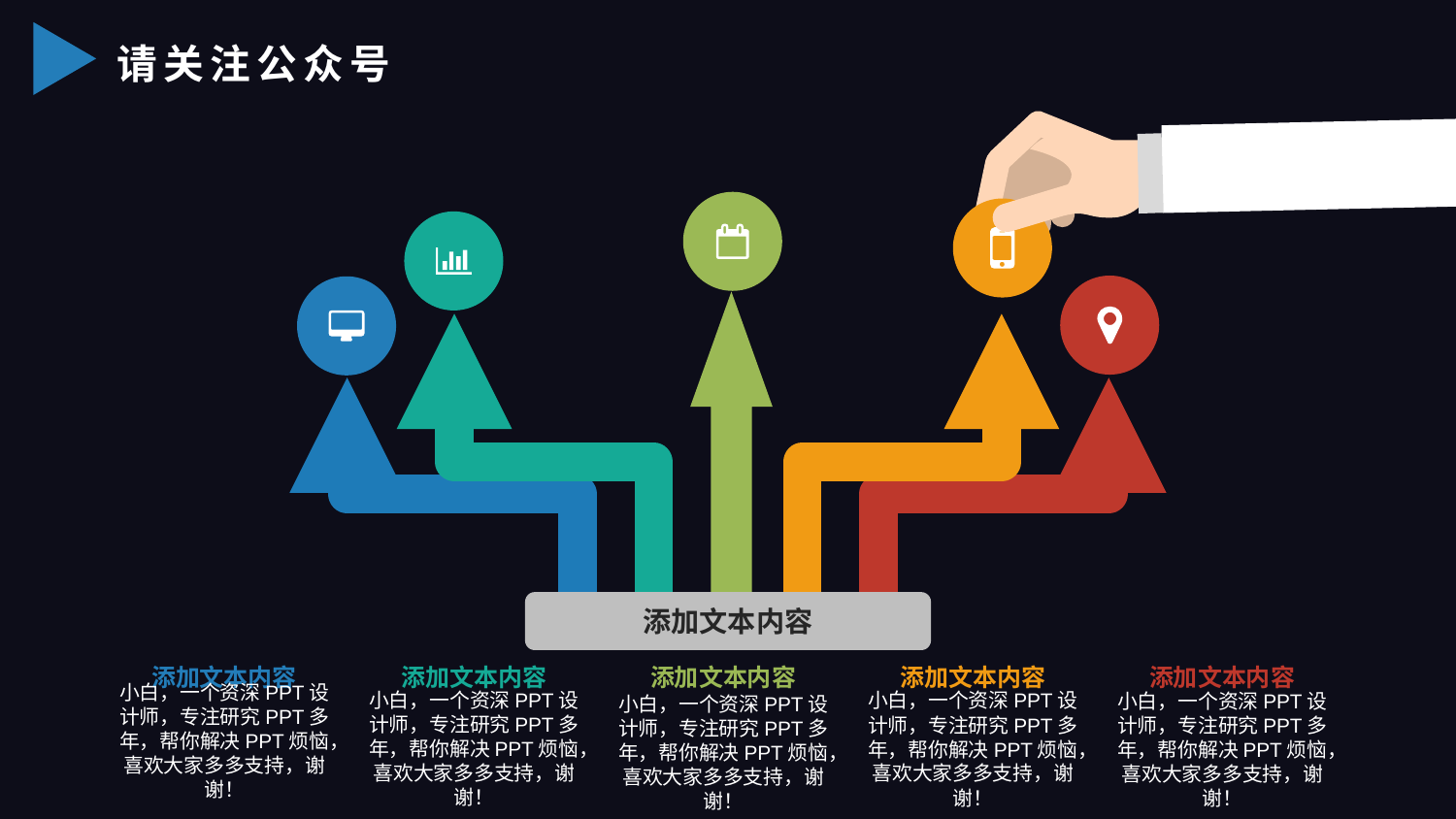

请关注公众号

添加文本内容
添加文本内容
小白，一个资深PPT设计师，专注研究PPT多年，帮你解决PPT烦恼，喜欢大家多多支持，谢谢！

添加文本内容
小白，一个资深PPT设计师，专注研究PPT多年，帮你解决PPT烦恼，喜欢大家多多支持，谢谢！
添加文本内容
小白，一个资深PPT设计师，专注研究PPT多年，帮你解决PPT烦恼，喜欢大家多多支持，谢谢！

添加文本内容
小白，一个资深PPT设计师，专注研究PPT多年，帮你解决PPT烦恼，喜欢大家多多支持，谢谢！
添加文本内容
小白，一个资深PPT设计师，专注研究PPT多年，帮你解决PPT烦恼，喜欢大家多多支持，谢谢！